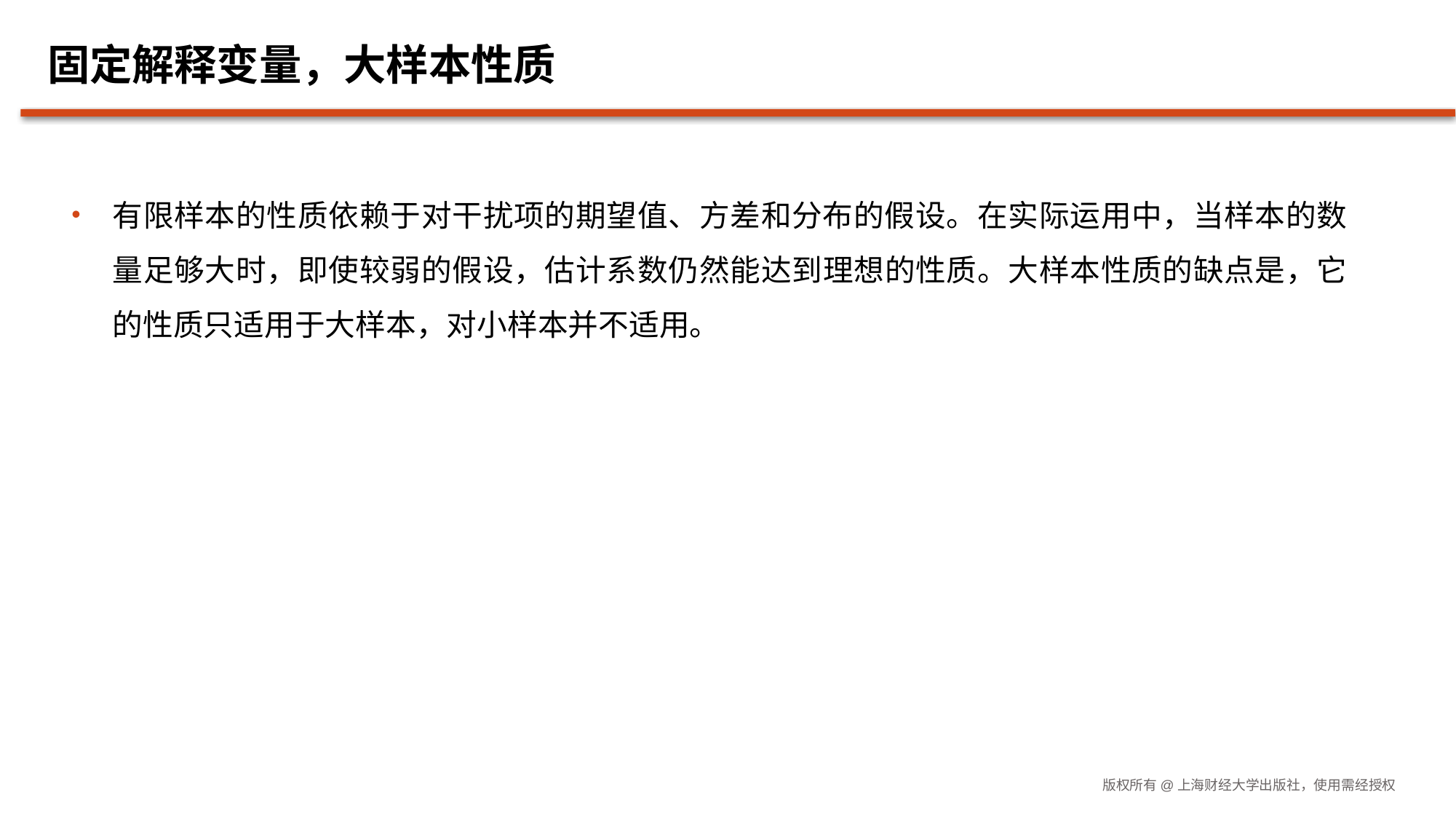

# 固定解释变量，大样本性质

有限样本的性质依赖于对干扰项的期望值、方差和分布的假设。在实际运用中，当样本的数量足够大时，即使较弱的假设，估计系数仍然能达到理想的性质。大样本性质的缺点是，它的性质只适用于大样本，对小样本并不适用。

版权所有@上海财经大学出版社，使用需经授权